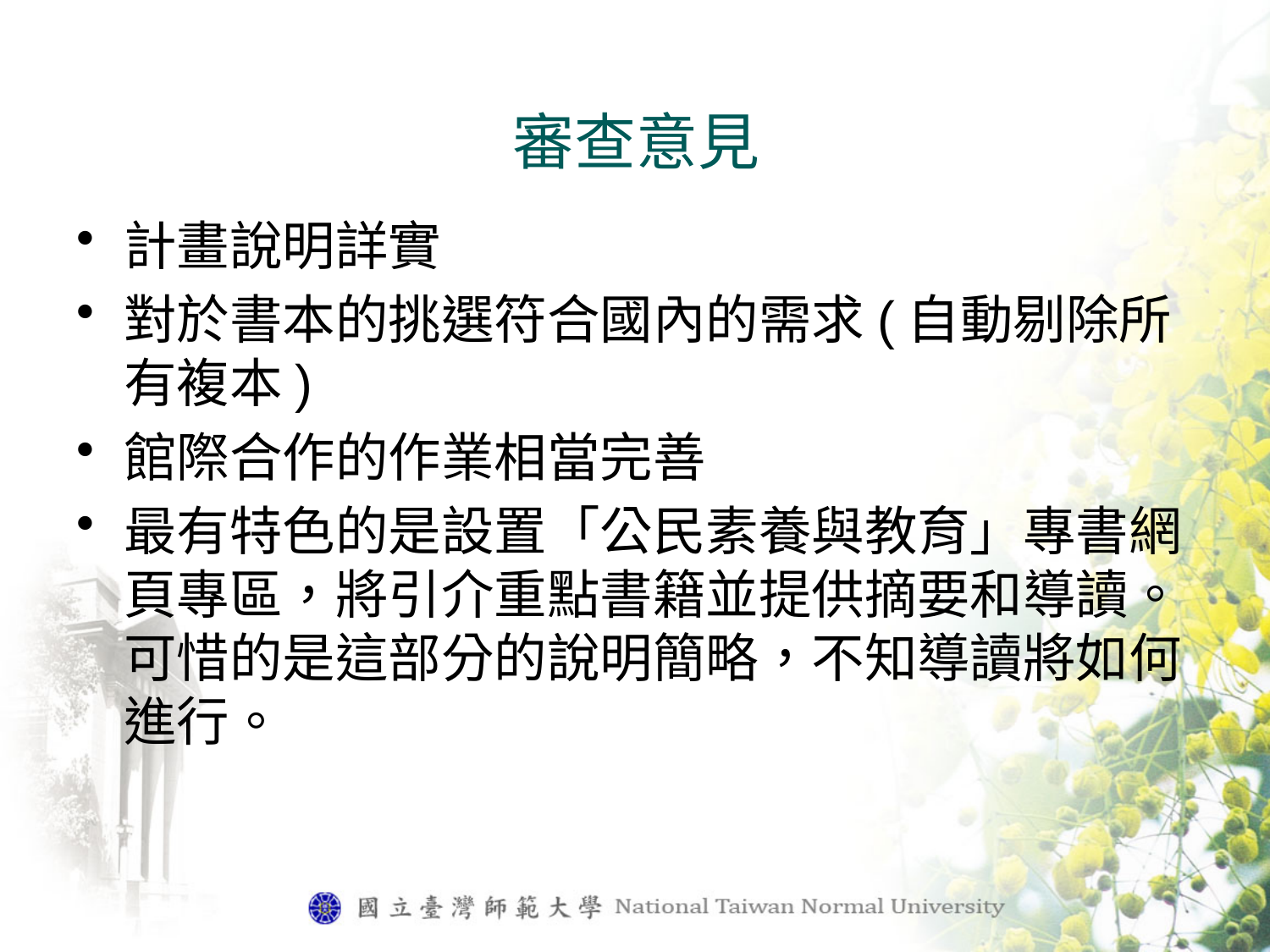

# 審查意見
計畫說明詳實
對於書本的挑選符合國內的需求(自動剔除所有複本)
館際合作的作業相當完善
最有特色的是設置「公民素養與教育」專書網頁專區，將引介重點書籍並提供摘要和導讀。可惜的是這部分的說明簡略，不知導讀將如何進行。